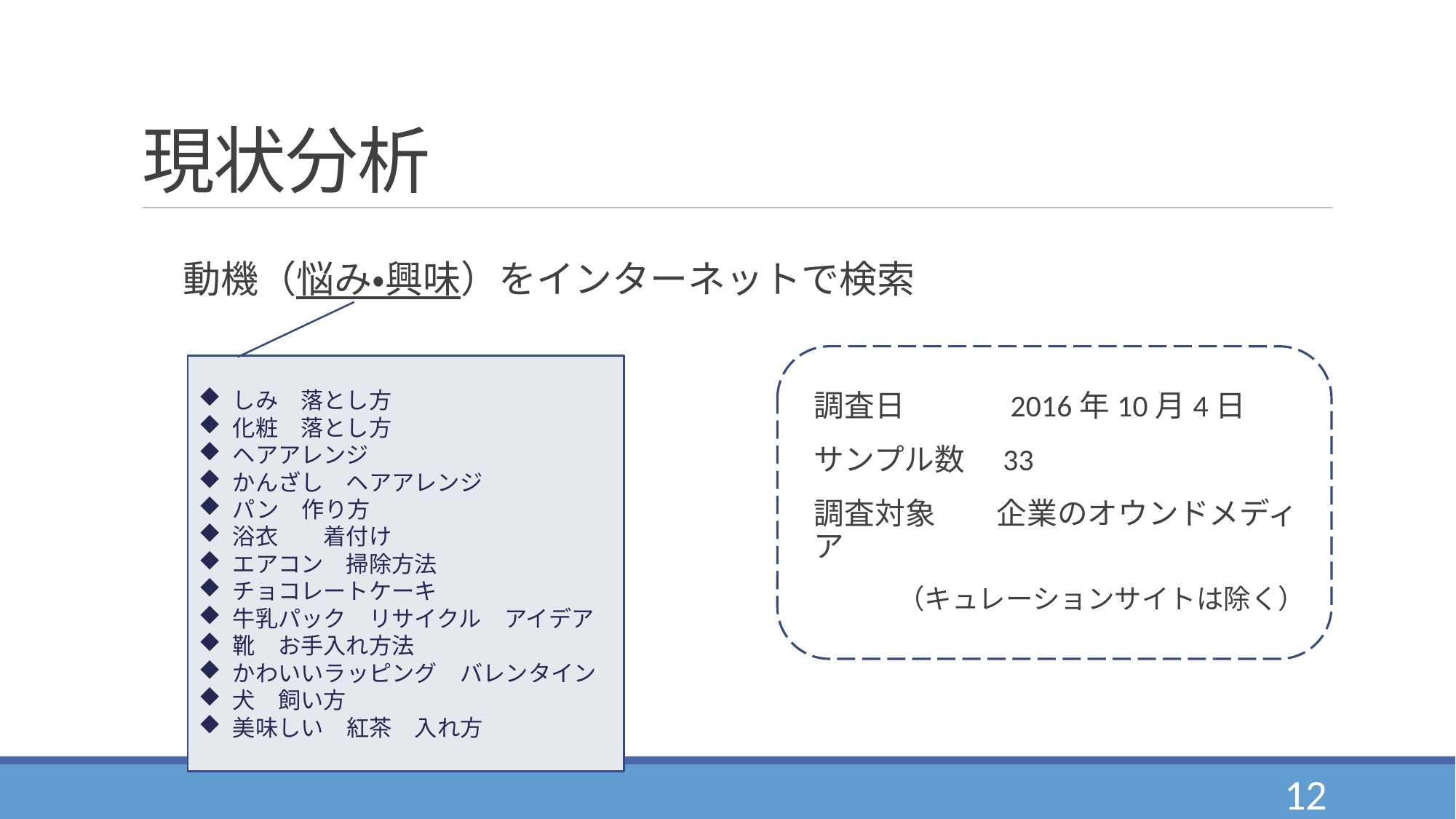

# 現状分析
動機（悩み・興味）をインターネットで検索
調査日　 　　2016年10月4日
サンプル数　33
調査対象　　企業のオウンドメディア
　（キュレーションサイトは除く）
しみ　落とし方
化粧　落とし方
ヘアアレンジ
かんざし　ヘアアレンジ
パン　作り方
浴衣　　着付け
エアコン　掃除方法
チョコレートケーキ
牛乳パック　リサイクル　アイデア
靴　お手入れ方法
かわいいラッピング　バレンタイン
犬　飼い方
美味しい　紅茶　入れ方
12